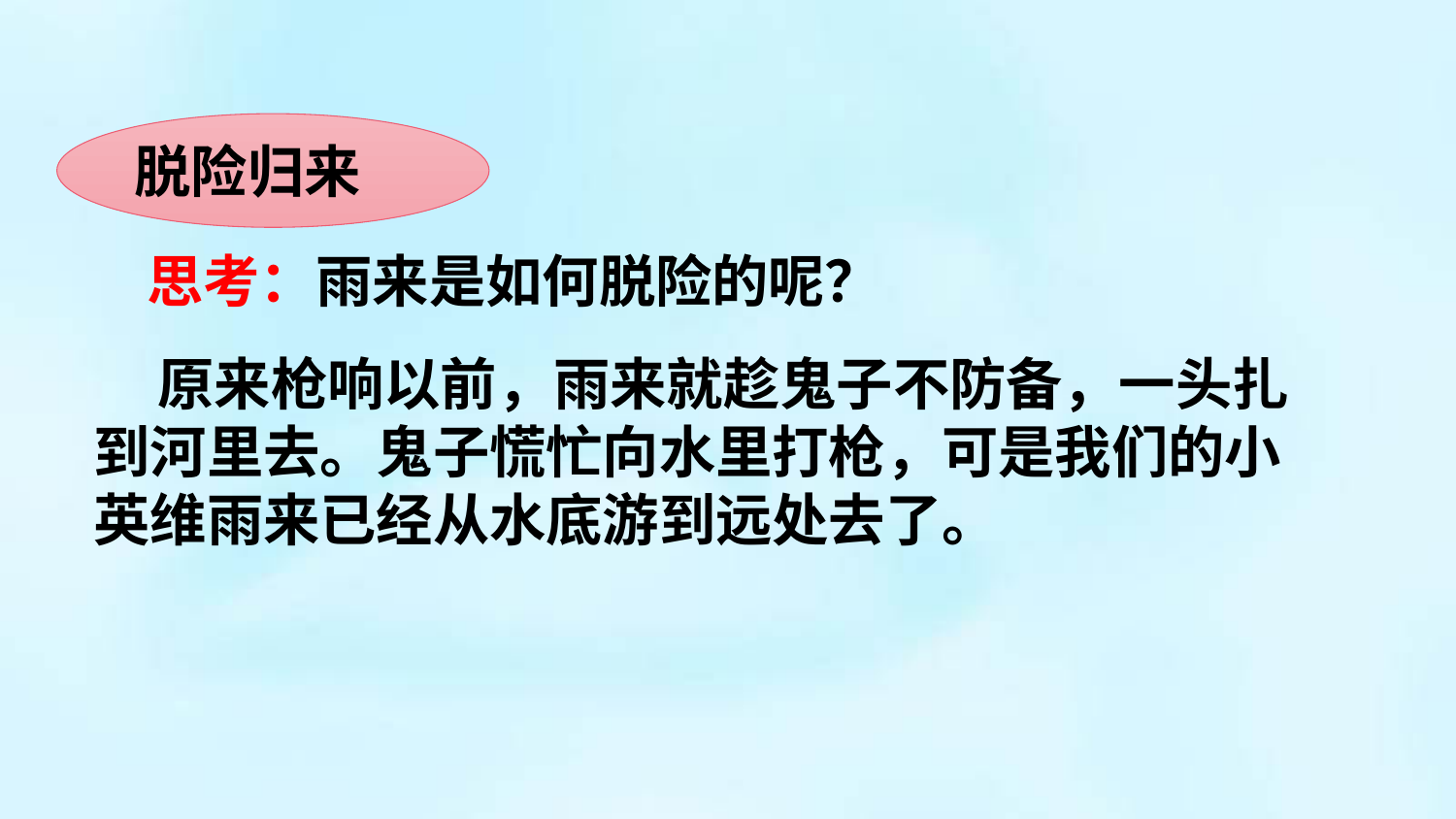

脱险归来
    思考：雨来是如何脱险的呢？
    原来枪响以前，雨来就趁鬼子不防备，一头扎到河里去。鬼子慌忙向水里打枪，可是我们的小英维雨来已经从水底游到远处去了。